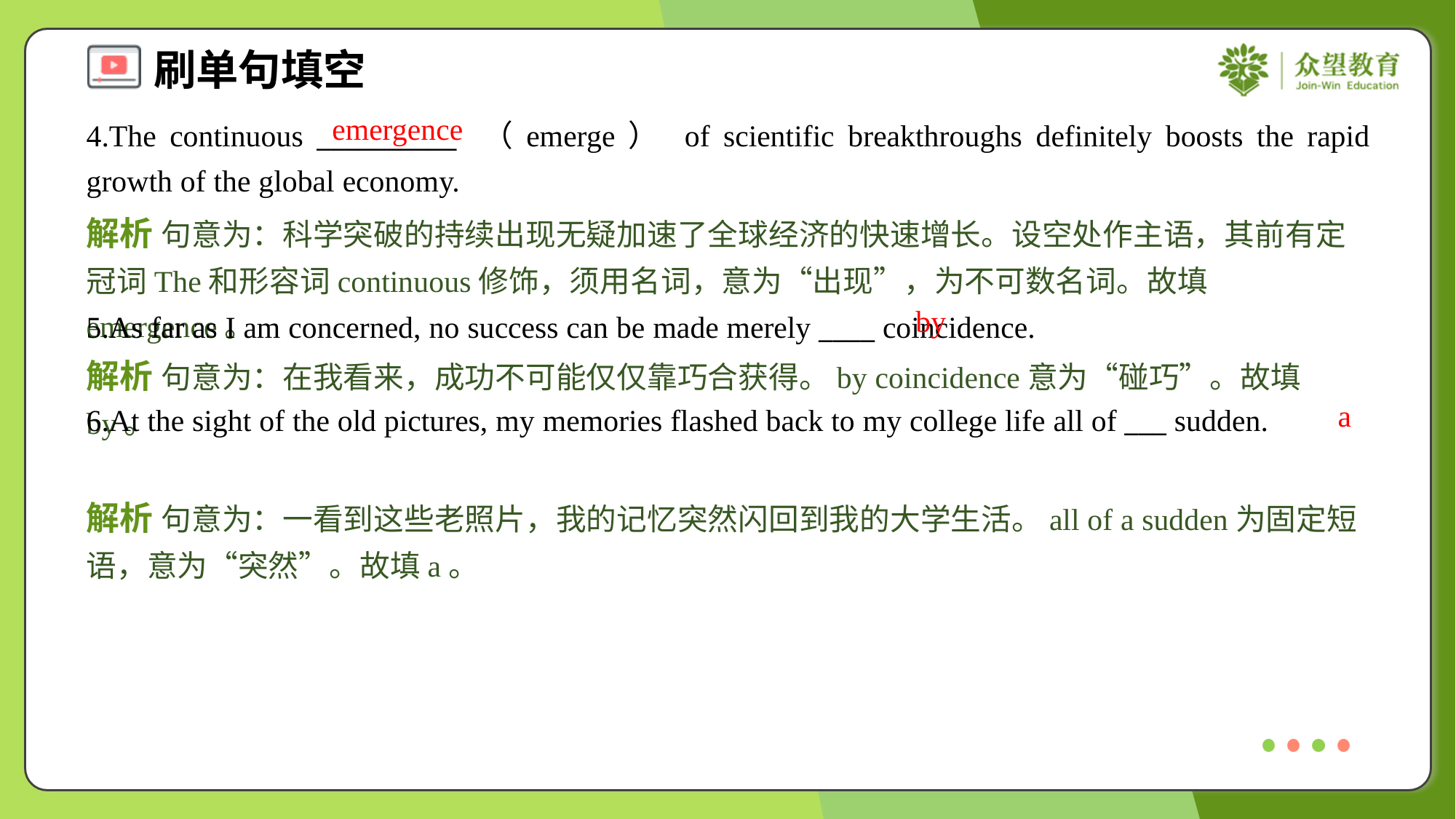

emergence
4.The continuous __________ （emerge） of scientific breakthroughs definitely boosts the rapid growth of the global economy.
解析 句意为：科学突破的持续出现无疑加速了全球经济的快速增长。设空处作主语，其前有定冠词The和形容词continuous修饰，须用名词，意为“出现”，为不可数名词。故填emergence。
by
5.As far as I am concerned, no success can be made merely ____ coincidence.
解析 句意为：在我看来，成功不可能仅仅靠巧合获得。by coincidence意为“碰巧”。故填by。
a
6.At the sight of the old pictures, my memories flashed back to my college life all of ___ sudden.
解析 句意为：一看到这些老照片，我的记忆突然闪回到我的大学生活。all of a sudden为固定短语，意为“突然”。故填a。